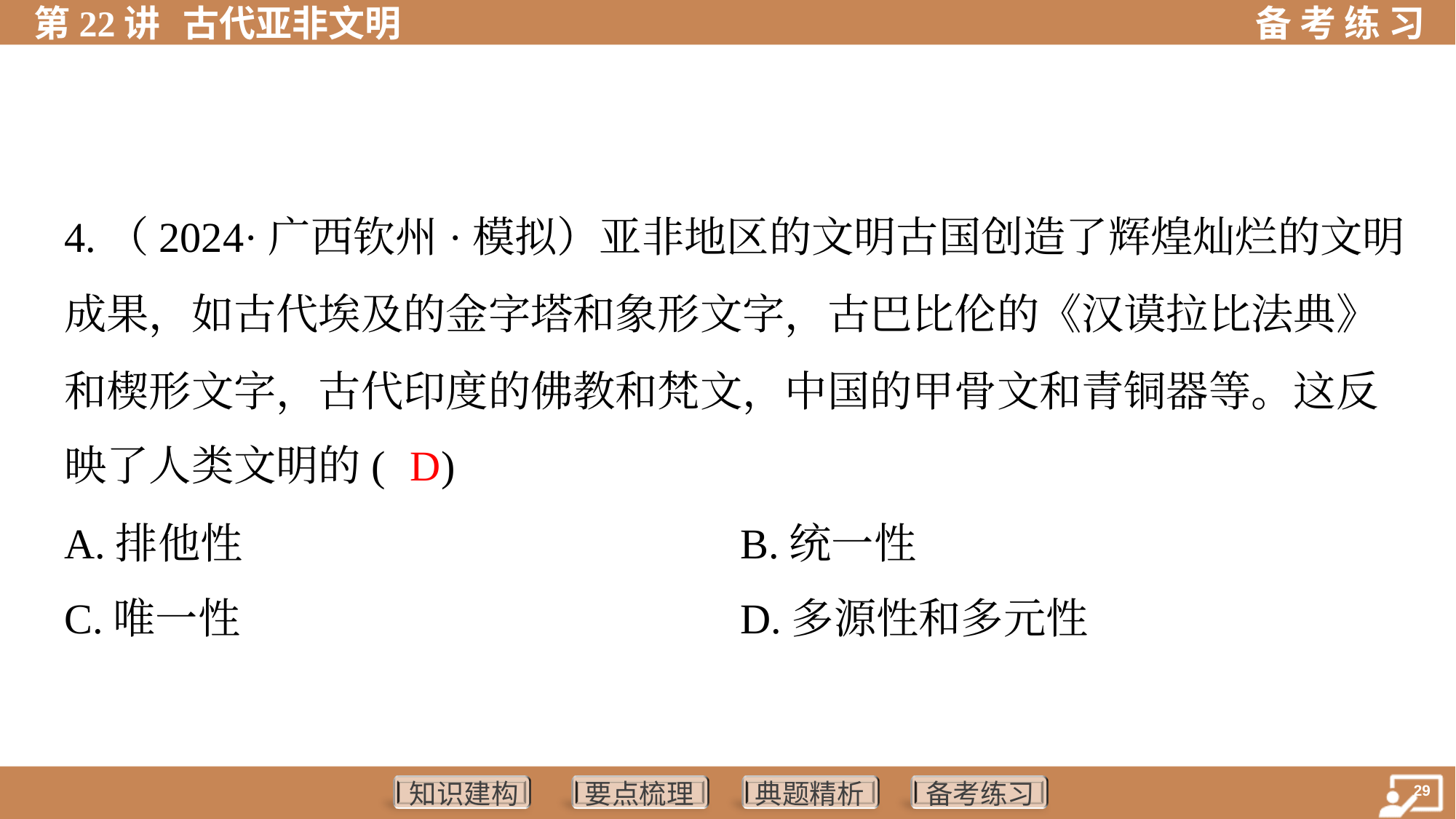

4.（2024·广西钦州·模拟）亚非地区的文明古国创造了辉煌灿烂的文明
成果，如古代埃及的金字塔和象形文字，古巴比伦的《汉谟拉比法典》
和楔形文字，古代印度的佛教和梵文，中国的甲骨文和青铜器等。这反
映了人类文明的(     )
D
A.排他性	B.统一性
C.唯一性	D.多源性和多元性